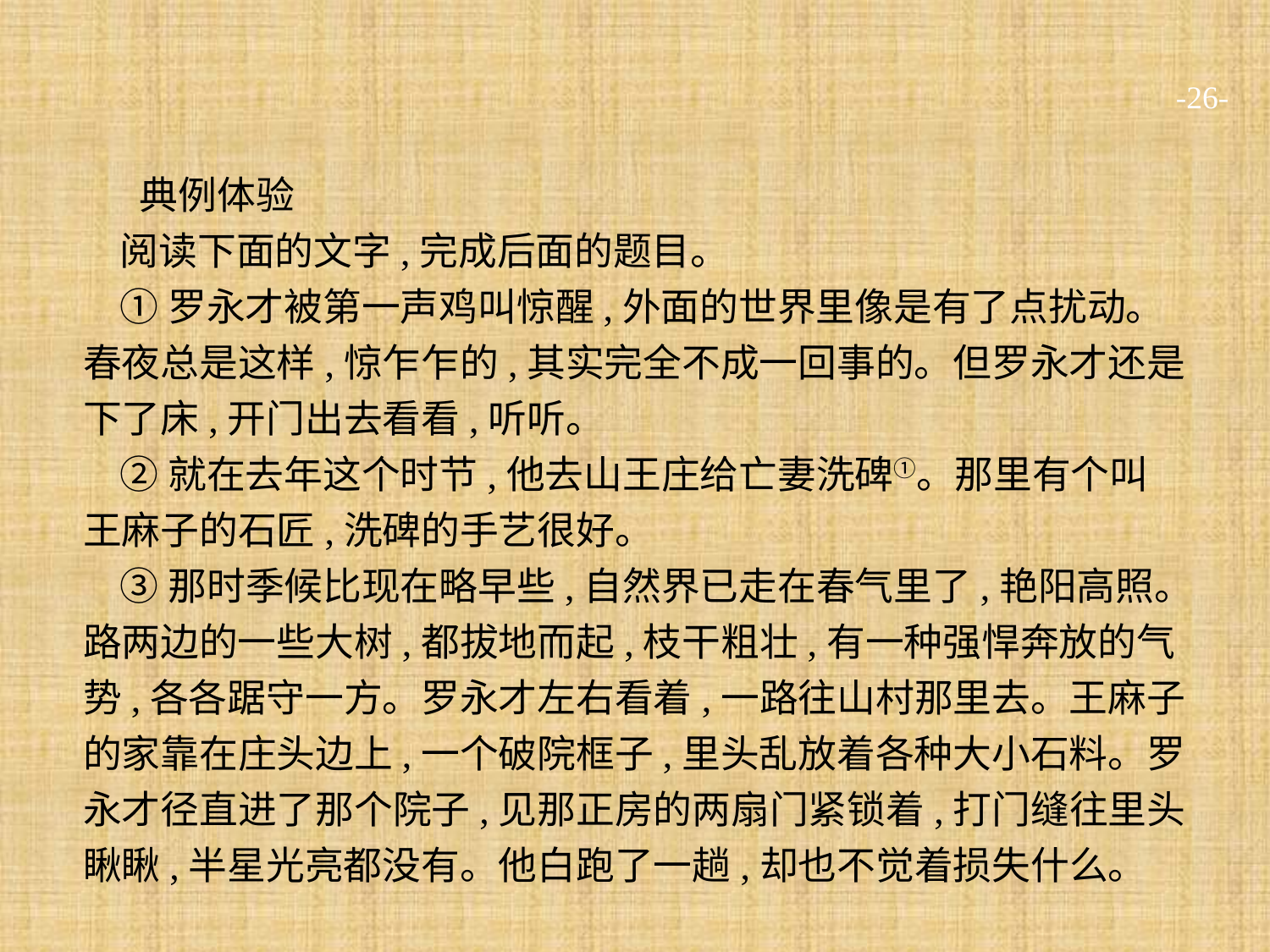

-26-
典例体验
阅读下面的文字,完成后面的题目。
①罗永才被第一声鸡叫惊醒,外面的世界里像是有了点扰动。春夜总是这样,惊乍乍的,其实完全不成一回事的。但罗永才还是下了床,开门出去看看,听听。
②就在去年这个时节,他去山王庄给亡妻洗碑①。那里有个叫王麻子的石匠,洗碑的手艺很好。
③那时季候比现在略早些,自然界已走在春气里了,艳阳高照。路两边的一些大树,都拔地而起,枝干粗壮,有一种强悍奔放的气势,各各踞守一方。罗永才左右看着,一路往山村那里去。王麻子的家靠在庄头边上,一个破院框子,里头乱放着各种大小石料。罗永才径直进了那个院子,见那正房的两扇门紧锁着,打门缝往里头瞅瞅,半星光亮都没有。他白跑了一趟,却也不觉着损失什么。